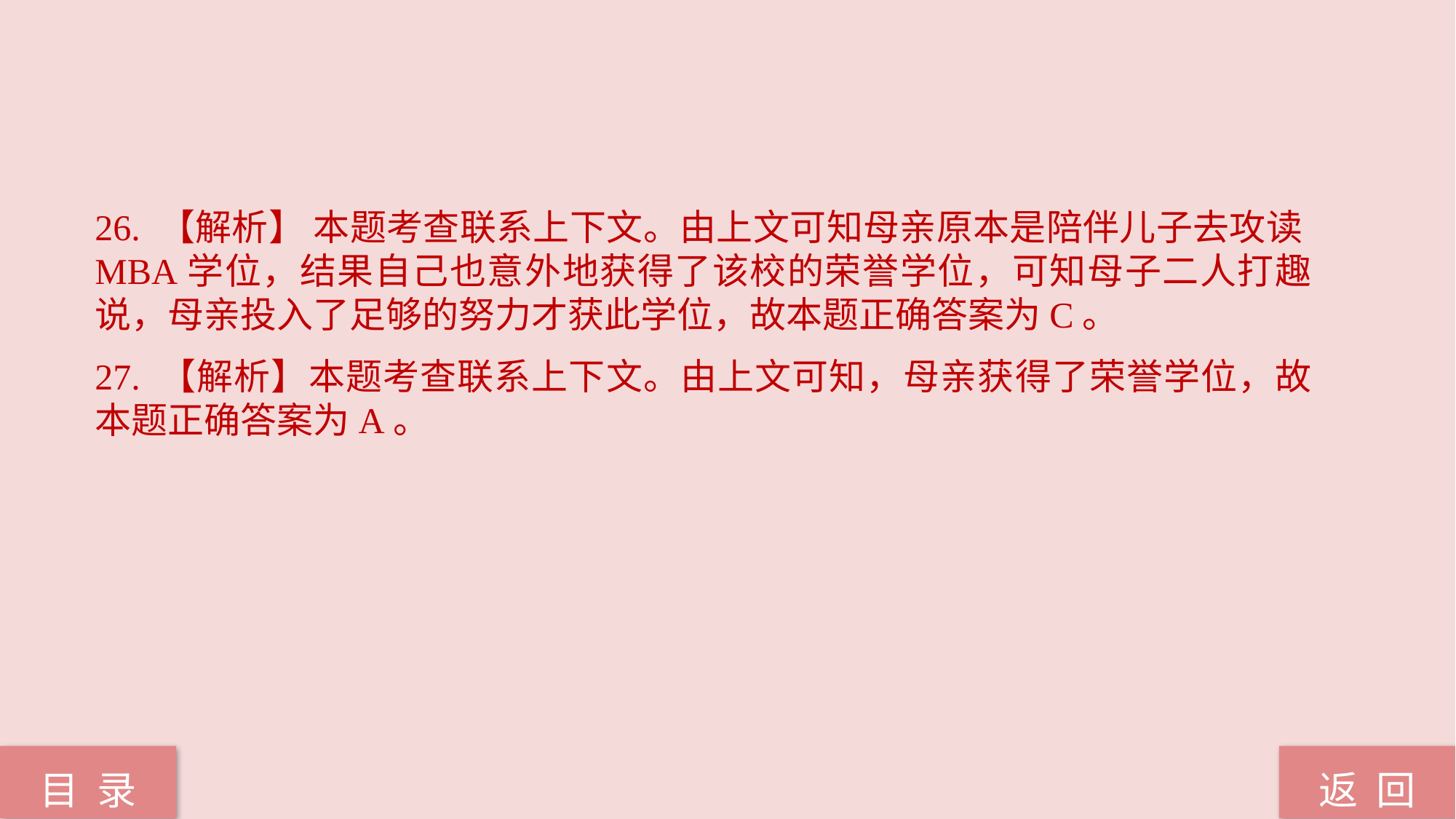

26. 【解析】 本题考查联系上下文。由上文可知母亲原本是陪伴儿子去攻读MBA学位，结果自己也意外地获得了该校的荣誉学位，可知母子二人打趣说，母亲投入了足够的努力才获此学位，故本题正确答案为C。
27. 【解析】本题考查联系上下文。由上文可知，母亲获得了荣誉学位，故本题正确答案为A。
返  回